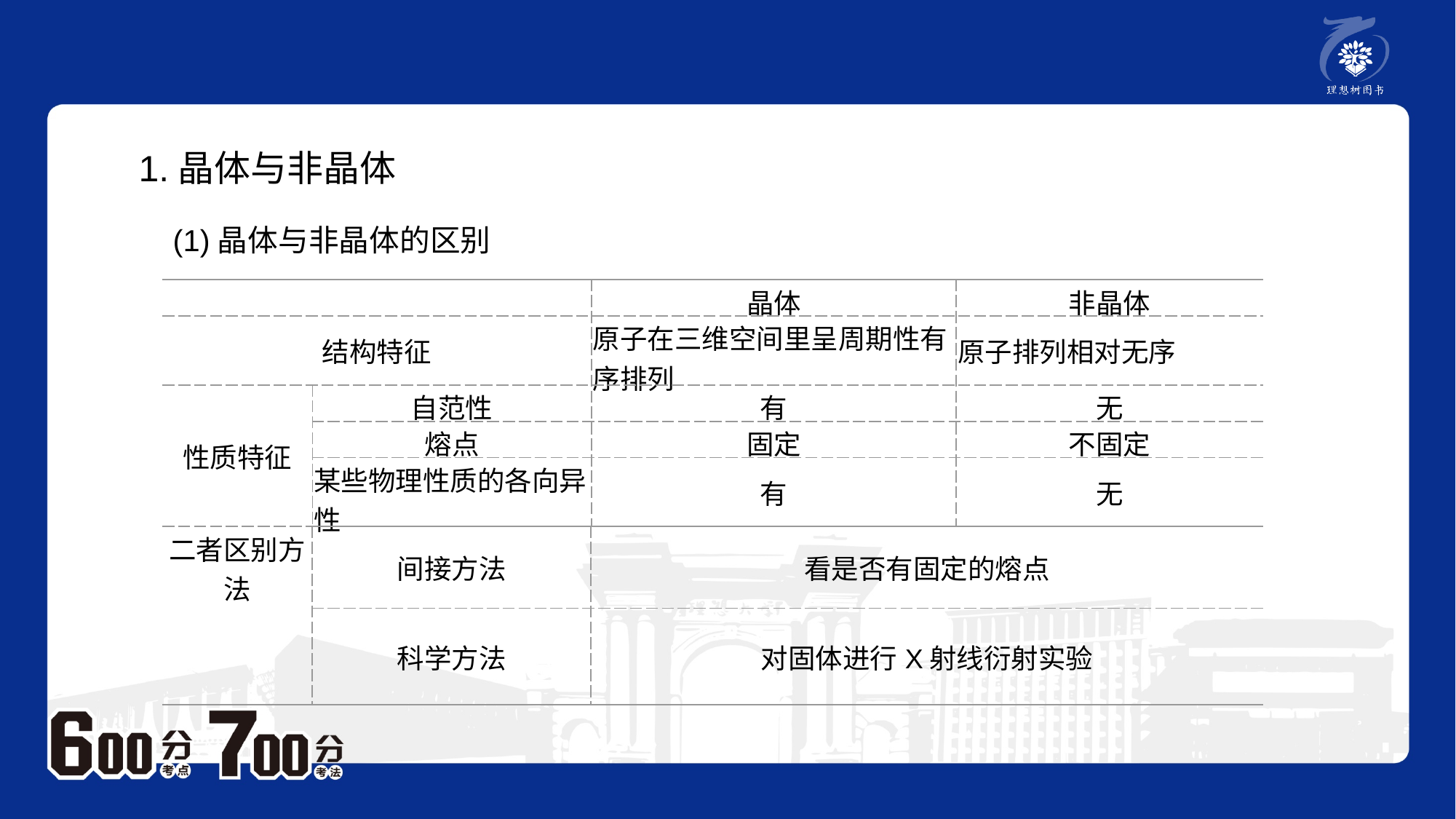

1.晶体与非晶体
(1)晶体与非晶体的区别
|  |  | 晶体 | 非晶体 |
| --- | --- | --- | --- |
| 结构特征 |  | 原子在三维空间里呈周期性有序排列 | 原子排列相对无序 |
| 性质特征 | 自范性 | 有 | 无 |
|  | 熔点 | 固定 | 不固定 |
|  | 某些物理性质的各向异性 | 有 | 无 |
| 二者区别方法 | 间接方法 | 看是否有固定的熔点 |
| --- | --- | --- |
|  | 科学方法 | 对固体进行X射线衍射实验 |